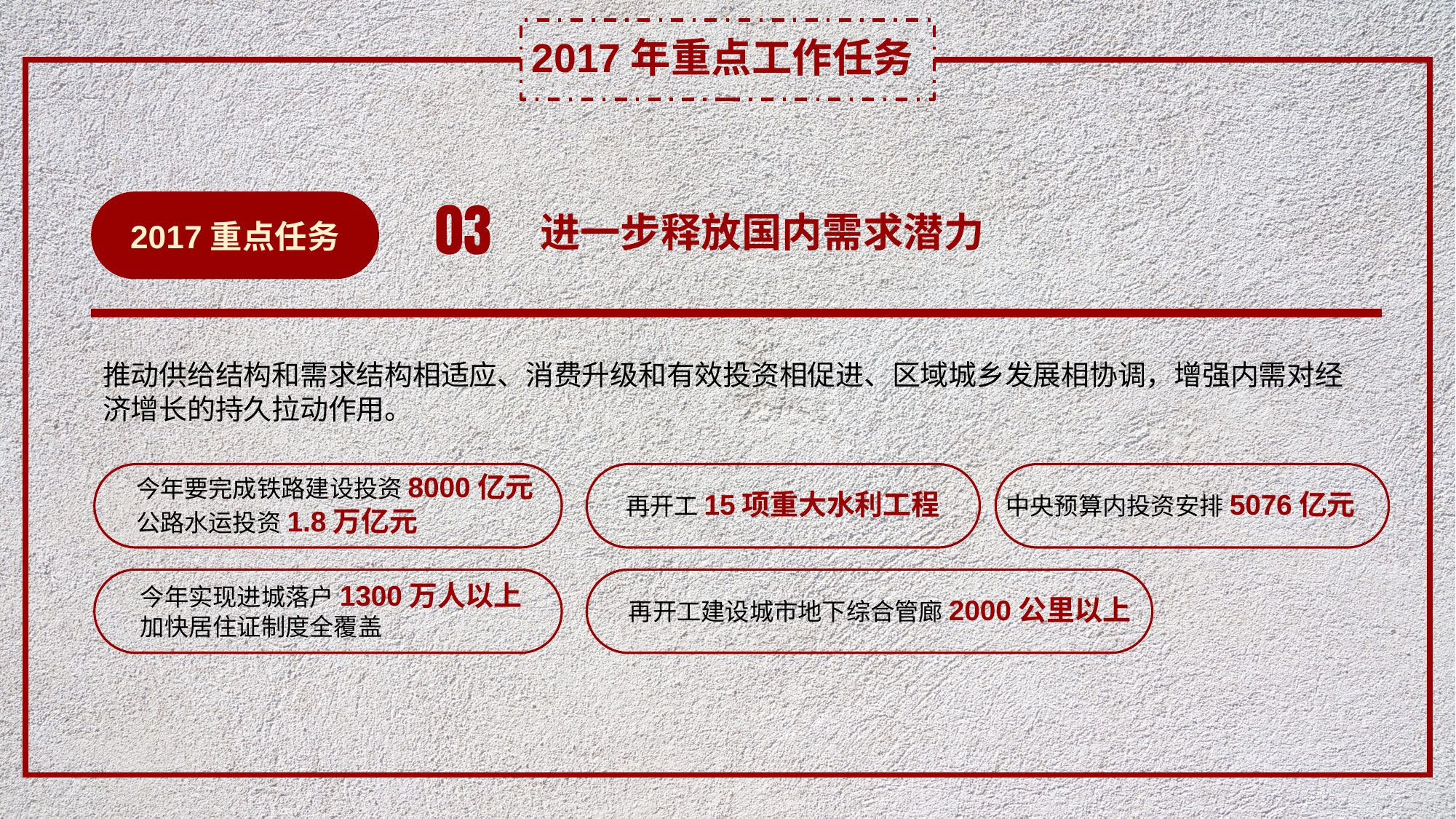

2017年重点工作任务

2017重点任务
03
进一步释放国内需求潜力

推动供给结构和需求结构相适应、消费升级和有效投资相促进、区域城乡发展相协调，增强内需对经济增长的持久拉动作用。

再开工15项重大水利工程

中央预算内投资安排5076亿元

今年要完成铁路建设投资8000亿元
公路水运投资1.8万亿元

今年实现进城落户1300万人以上
加快居住证制度全覆盖

再开工建设城市地下综合管廊2000公里以上